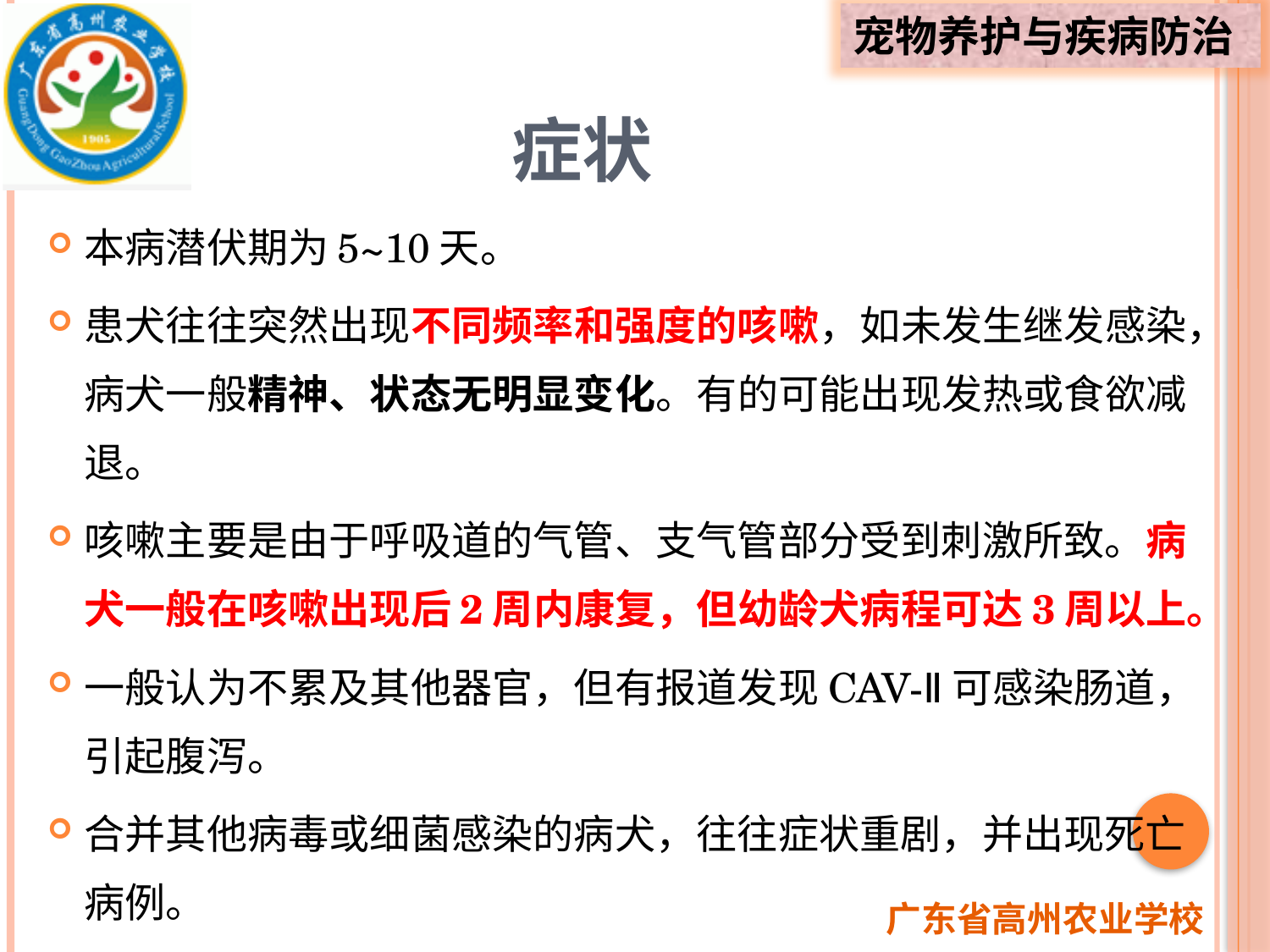

# 症状
本病潜伏期为5~10天。
患犬往往突然出现不同频率和强度的咳嗽，如未发生继发感染，病犬一般精神、状态无明显变化。有的可能出现发热或食欲减退。
咳嗽主要是由于呼吸道的气管、支气管部分受到刺激所致。病犬一般在咳嗽出现后2周内康复，但幼龄犬病程可达3周以上。
一般认为不累及其他器官，但有报道发现CAV-Ⅱ可感染肠道，引起腹泻。
合并其他病毒或细菌感染的病犬，往往症状重剧，并出现死亡病例。